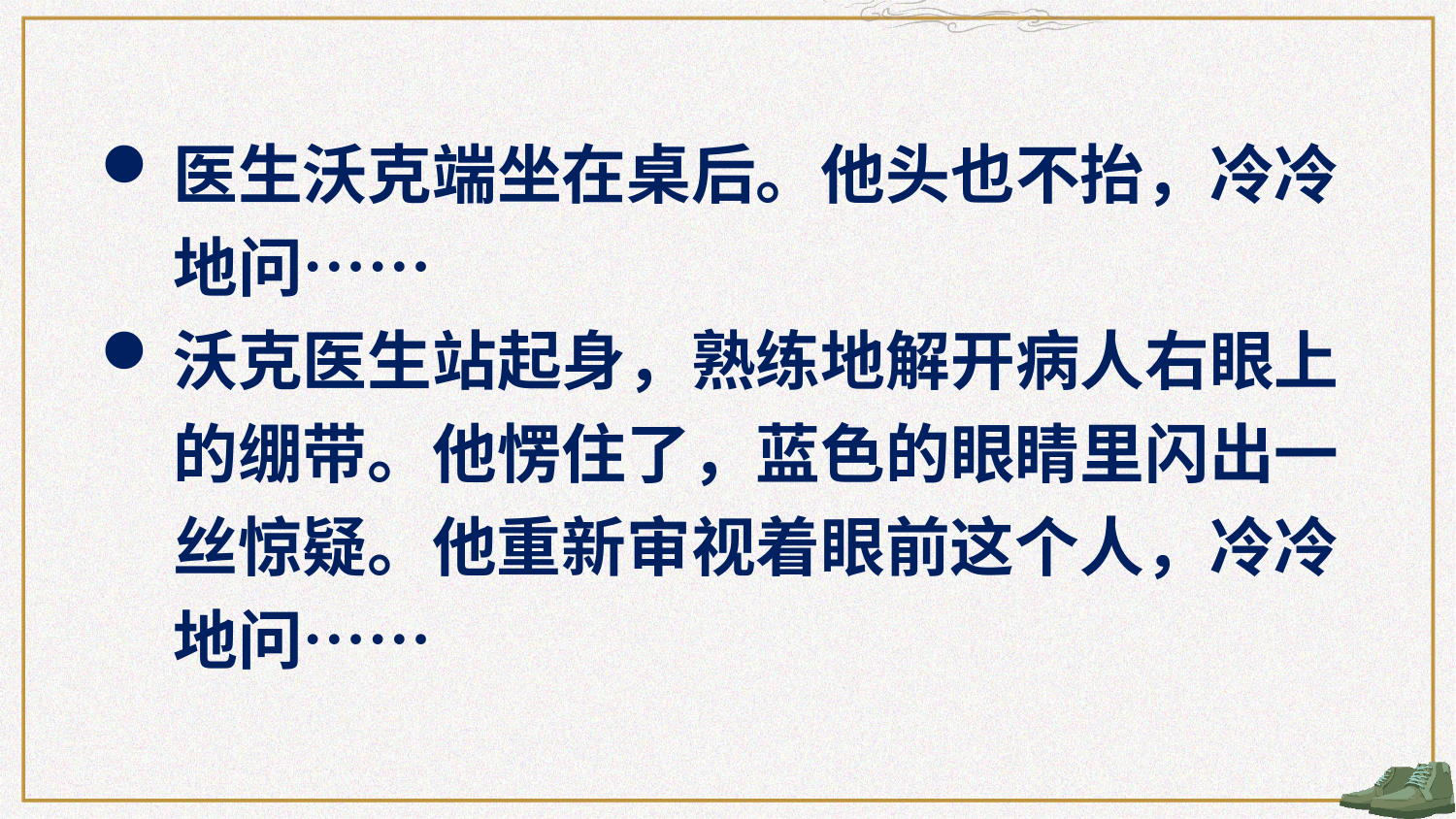

医生沃克端坐在桌后。他头也不抬，冷冷地问……
沃克医生站起身，熟练地解开病人右眼上的绷带。他愣住了，蓝色的眼睛里闪出一丝惊疑。他重新审视着眼前这个人，冷冷地问……